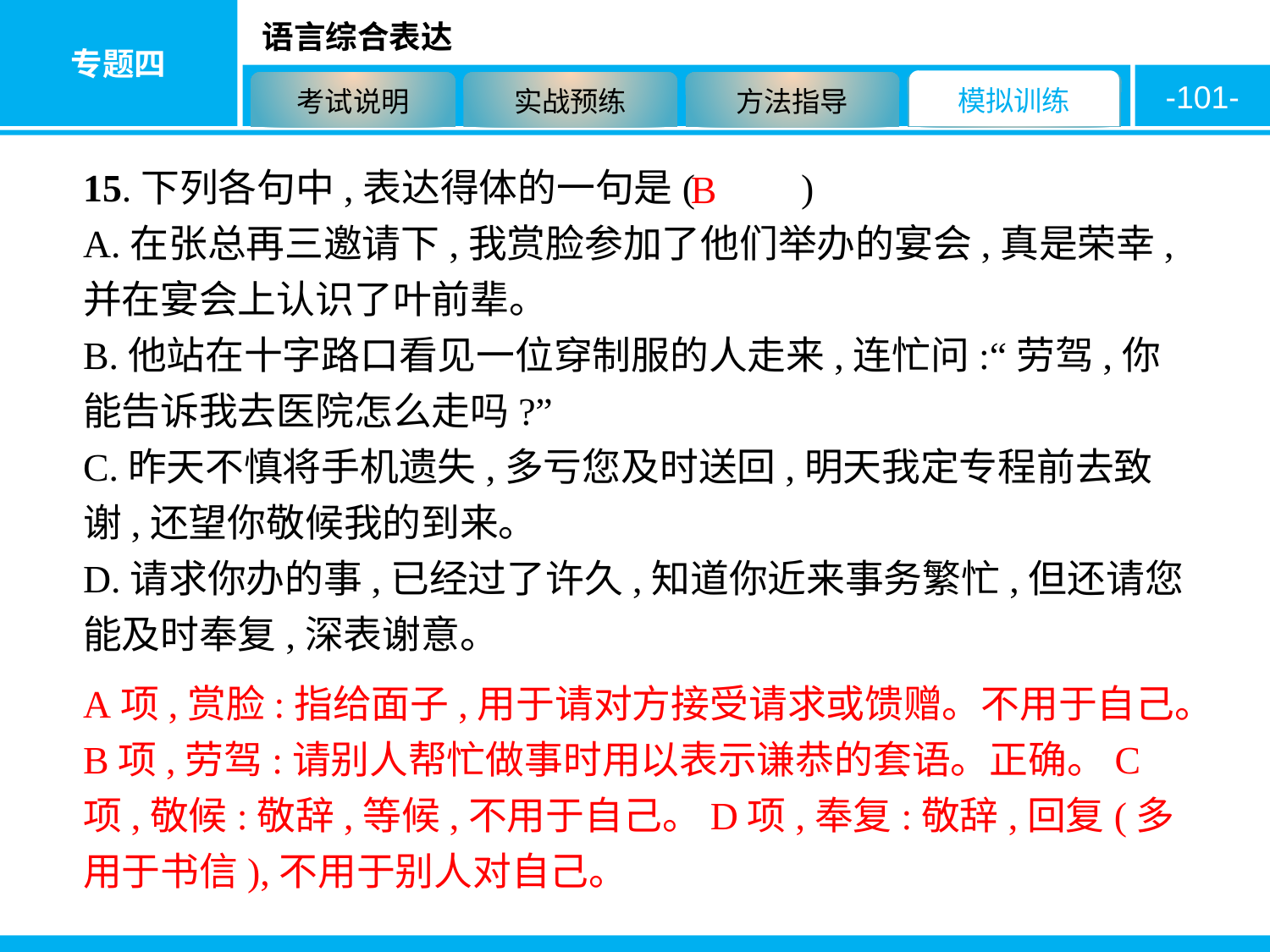

-101-
15.下列各句中,表达得体的一句是( 　　)
A.在张总再三邀请下,我赏脸参加了他们举办的宴会,真是荣幸,并在宴会上认识了叶前辈。
B.他站在十字路口看见一位穿制服的人走来,连忙问:“劳驾,你能告诉我去医院怎么走吗?”
C.昨天不慎将手机遗失,多亏您及时送回,明天我定专程前去致谢,还望你敬候我的到来。
D.请求你办的事,已经过了许久,知道你近来事务繁忙,但还请您能及时奉复,深表谢意。
B
A项,赏脸:指给面子,用于请对方接受请求或馈赠。不用于自己。B项,劳驾:请别人帮忙做事时用以表示谦恭的套语。正确。C项,敬候:敬辞,等候,不用于自己。D项,奉复:敬辞,回复(多用于书信),不用于别人对自己。